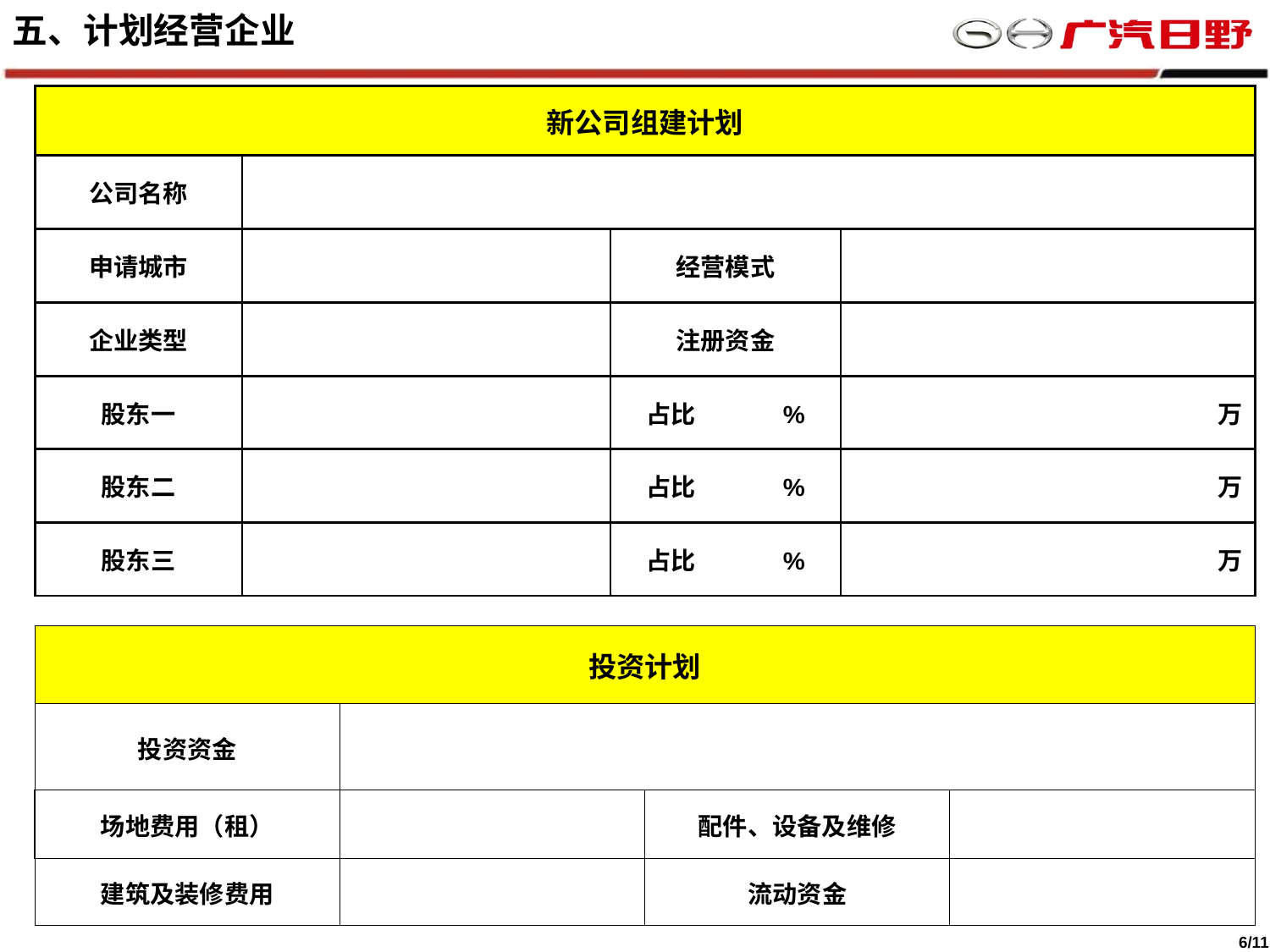

五、计划经营企业
| 新公司组建计划 |  |  |  |
| --- | --- | --- | --- |
| 公司名称 |  |  |  |
| 申请城市 |  | 经营模式 |  |
| 企业类型 |  | 注册资金 |  |
| 股东一 |  | 占比 % | 万 |
| 股东二 |  | 占比 % | 万 |
| 股东三 |  | 占比 % | 万 |
| 投资计划 |  |  |  |
| --- | --- | --- | --- |
| 投资资金 |  |  |  |
| 场地费用（租） |  | 配件、设备及维修 |  |
| 建筑及装修费用 |  | 流动资金 |  |